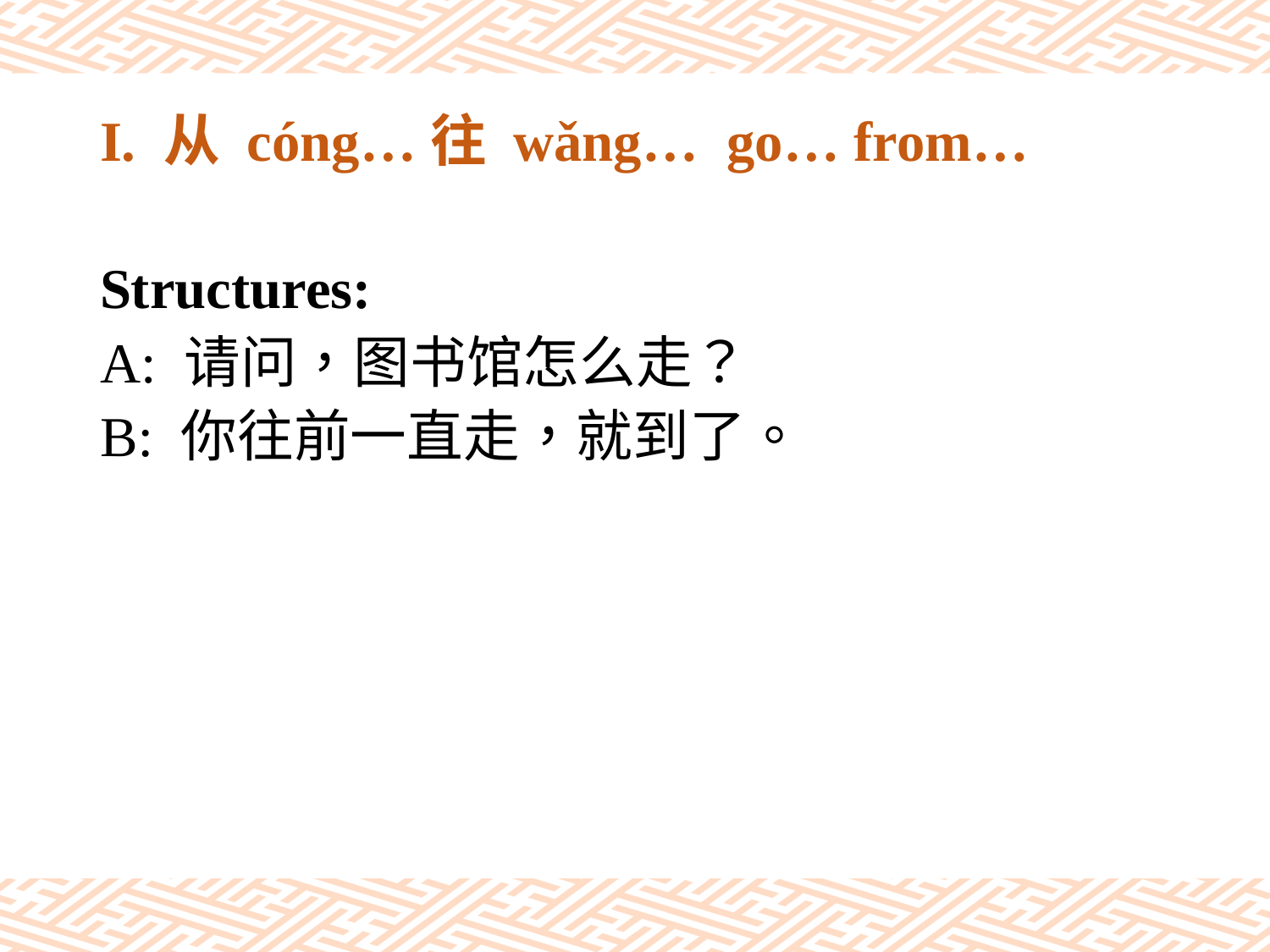

# I. 从 cóng…往 wǎng…  go… from…
Structures:
A: 请问，图书馆怎么走？
B: 你往前一直走，就到了。